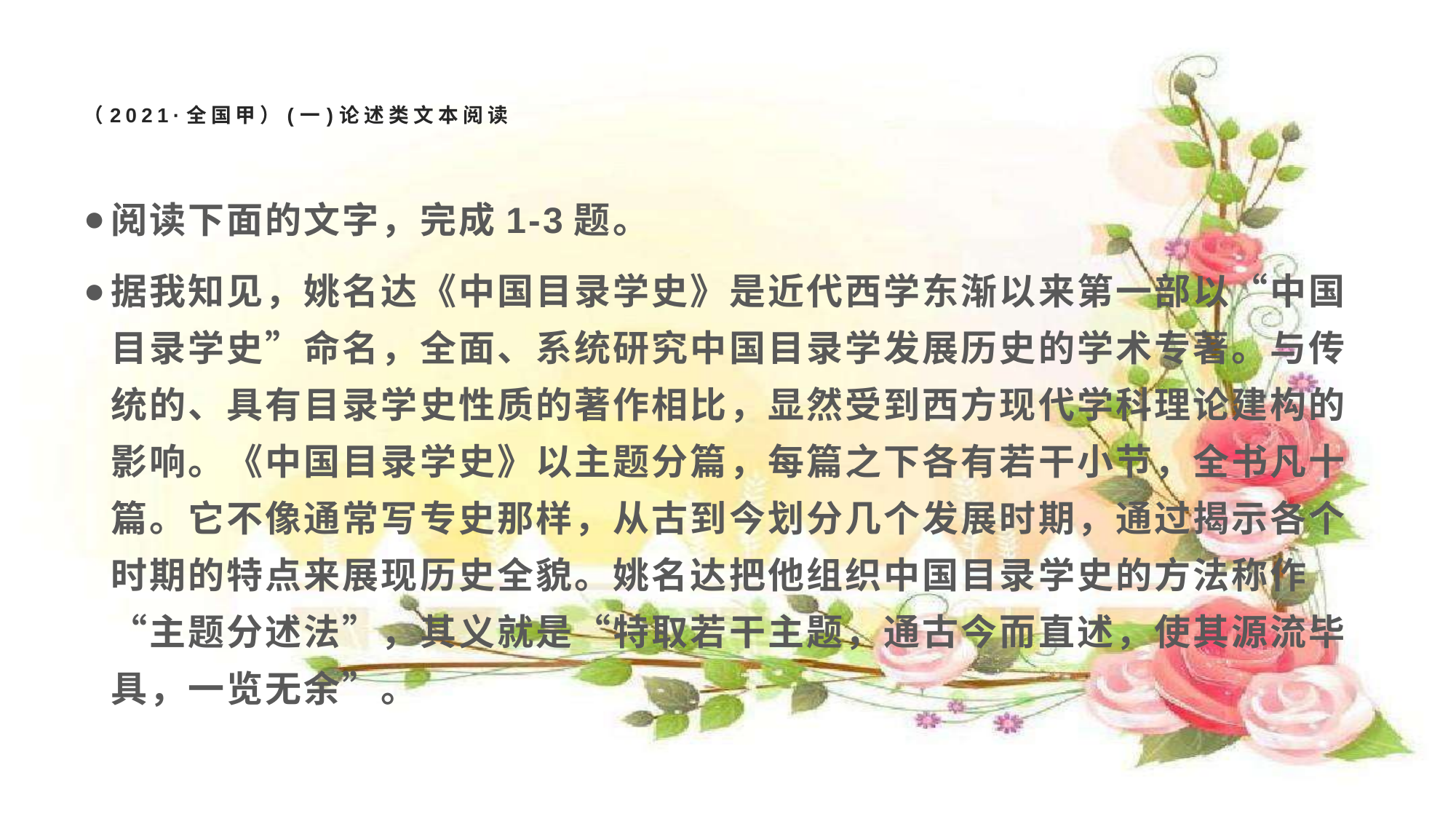

# （2021·全国甲）(一)论述类文本阅读
阅读下面的文字，完成1-3题。
据我知见，姚名达《中国目录学史》是近代西学东渐以来第一部以“中国目录学史”命名，全面、系统研究中国目录学发展历史的学术专著。与传统的、具有目录学史性质的著作相比，显然受到西方现代学科理论建构的影响。《中国目录学史》以主题分篇，每篇之下各有若干小节，全书凡十篇。它不像通常写专史那样，从古到今划分几个发展时期，通过揭示各个时期的特点来展现历史全貌。姚名达把他组织中国目录学史的方法称作“主题分述法”，其义就是“特取若干主题，通古今而直述，使其源流毕具，一览无余”。